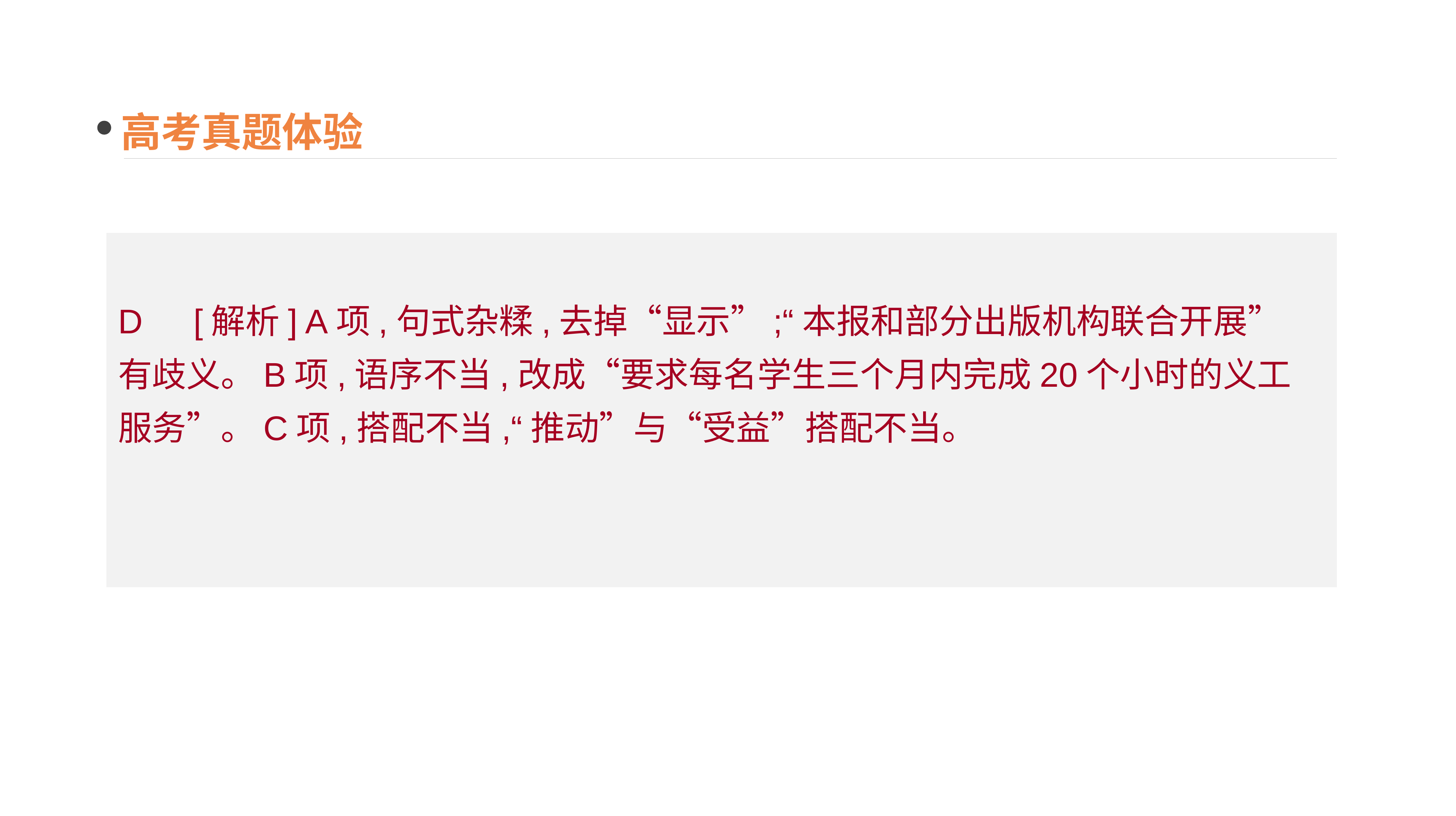

高考真题体验

D　[解析] A项,句式杂糅,去掉“显示”;“本报和部分出版机构联合开展”有歧义。B项,语序不当,改成“要求每名学生三个月内完成20个小时的义工服务”。C项,搭配不当,“推动”与“受益”搭配不当。